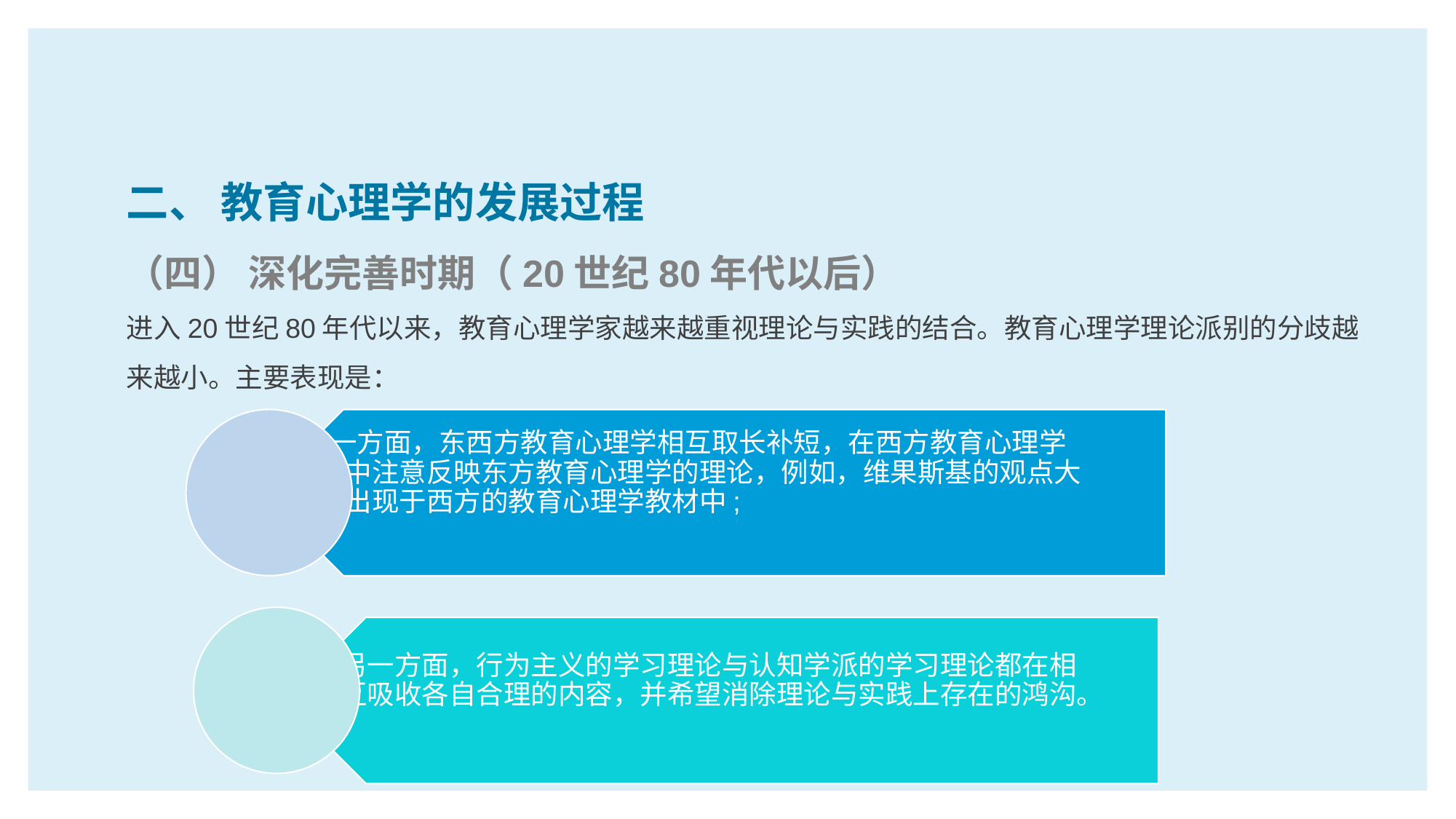

二、 教育心理学的发展过程
（四） 深化完善时期（20世纪80年代以后）
进入20世纪80年代以来，教育心理学家越来越重视理论与实践的结合。教育心理学理论派别的分歧越来越小。主要表现是：
 一方面，东西方教育心理学相互取长补短，在西方教育心理学书中注意反映东方教育心理学的理论，例如，维果斯基的观点大量出现于西方的教育心理学教材中;

另一方面，行为主义的学习理论与认知学派的学习理论都在相互吸收各自合理的内容，并希望消除理论与实践上存在的鸿沟。